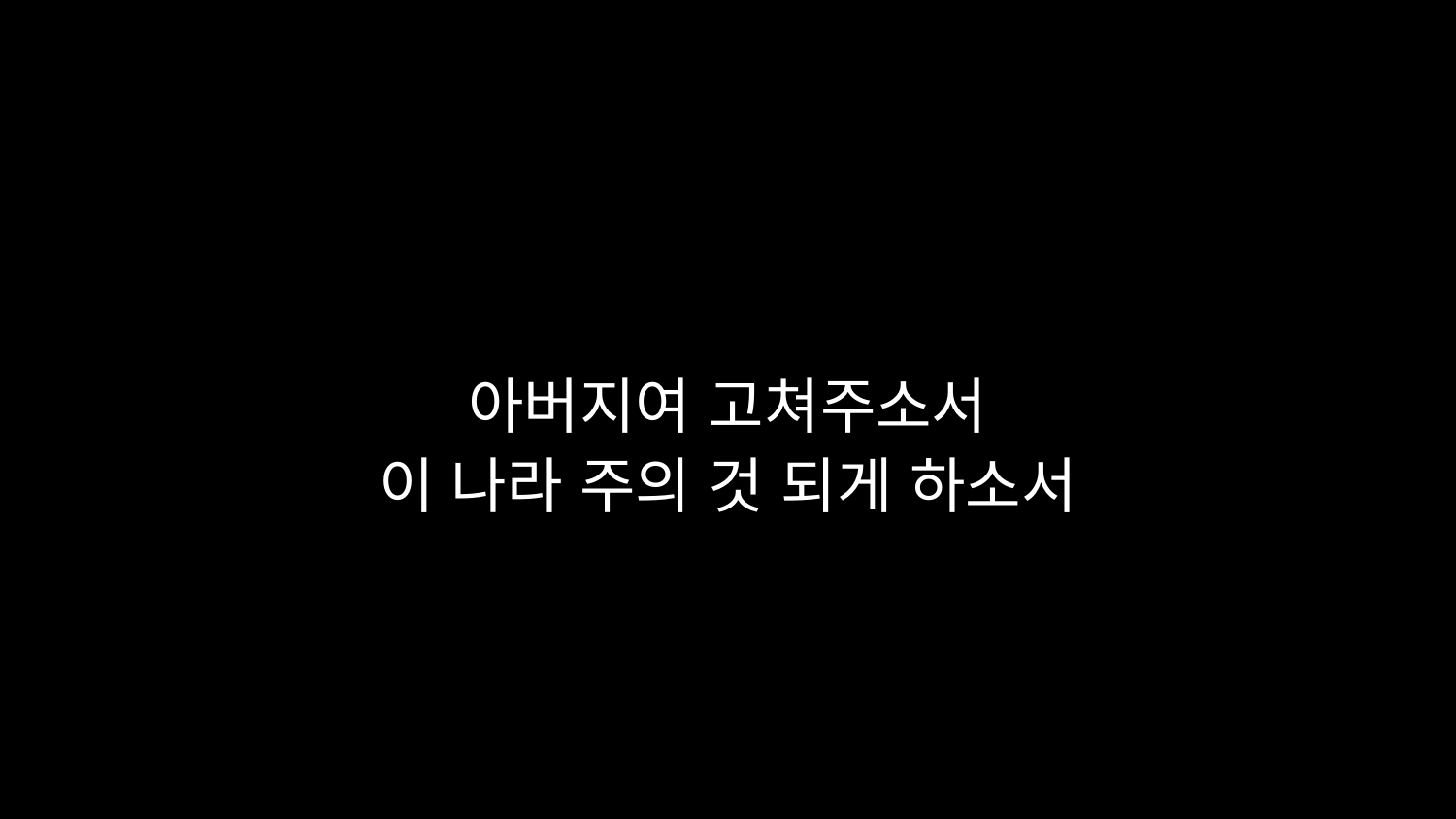

# 아버지여 고쳐주소서 이 나라 주의 것 되게 하소서